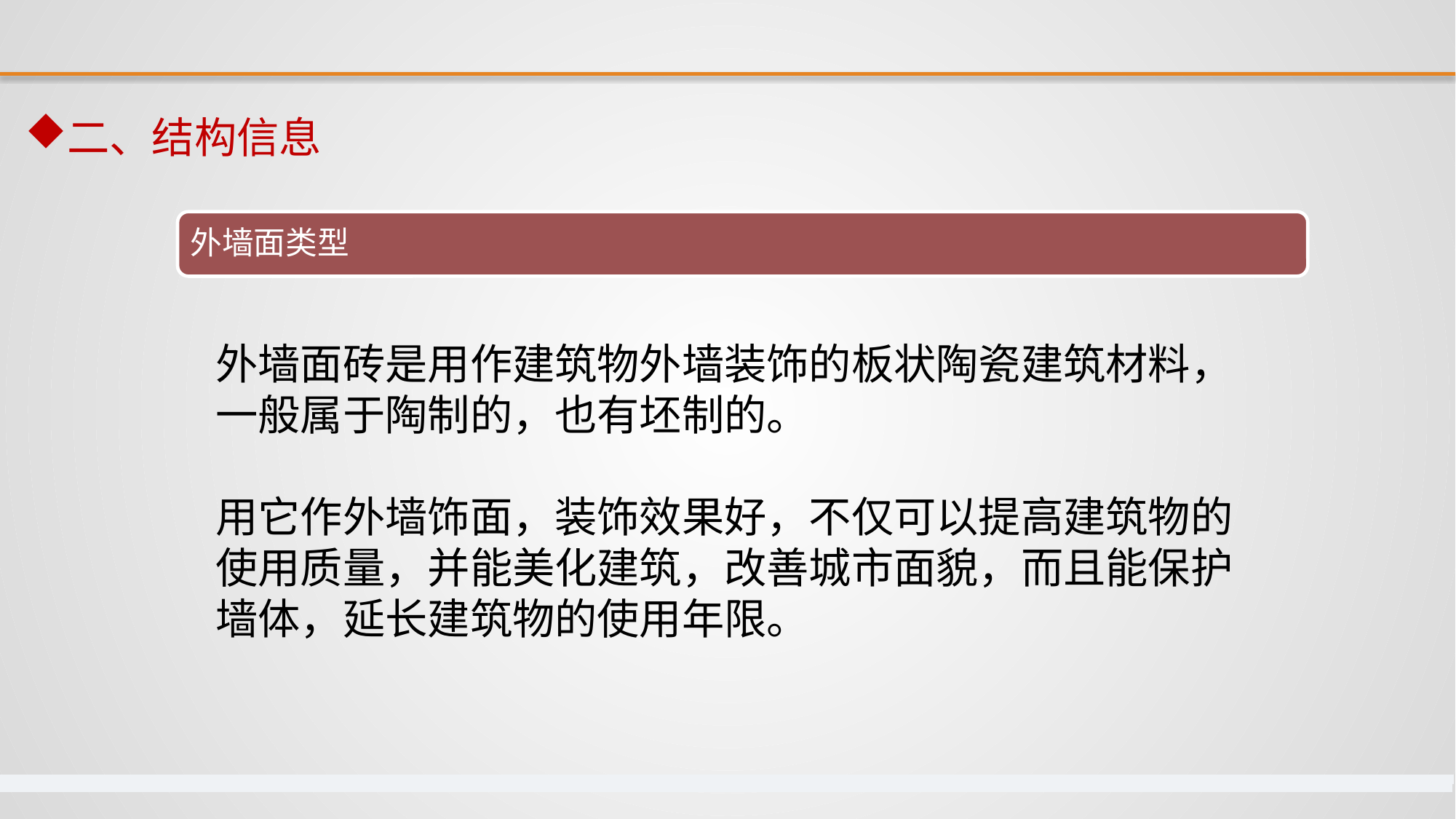

二、结构信息

外墙面类型
外墙面砖是用作建筑物外墙装饰的板状陶瓷建筑材料，一般属于陶制的，也有坯制的。

用它作外墙饰面，装饰效果好，不仅可以提高建筑物的使用质量，并能美化建筑，改善城市面貌，而且能保护墙体，延长建筑物的使用年限。